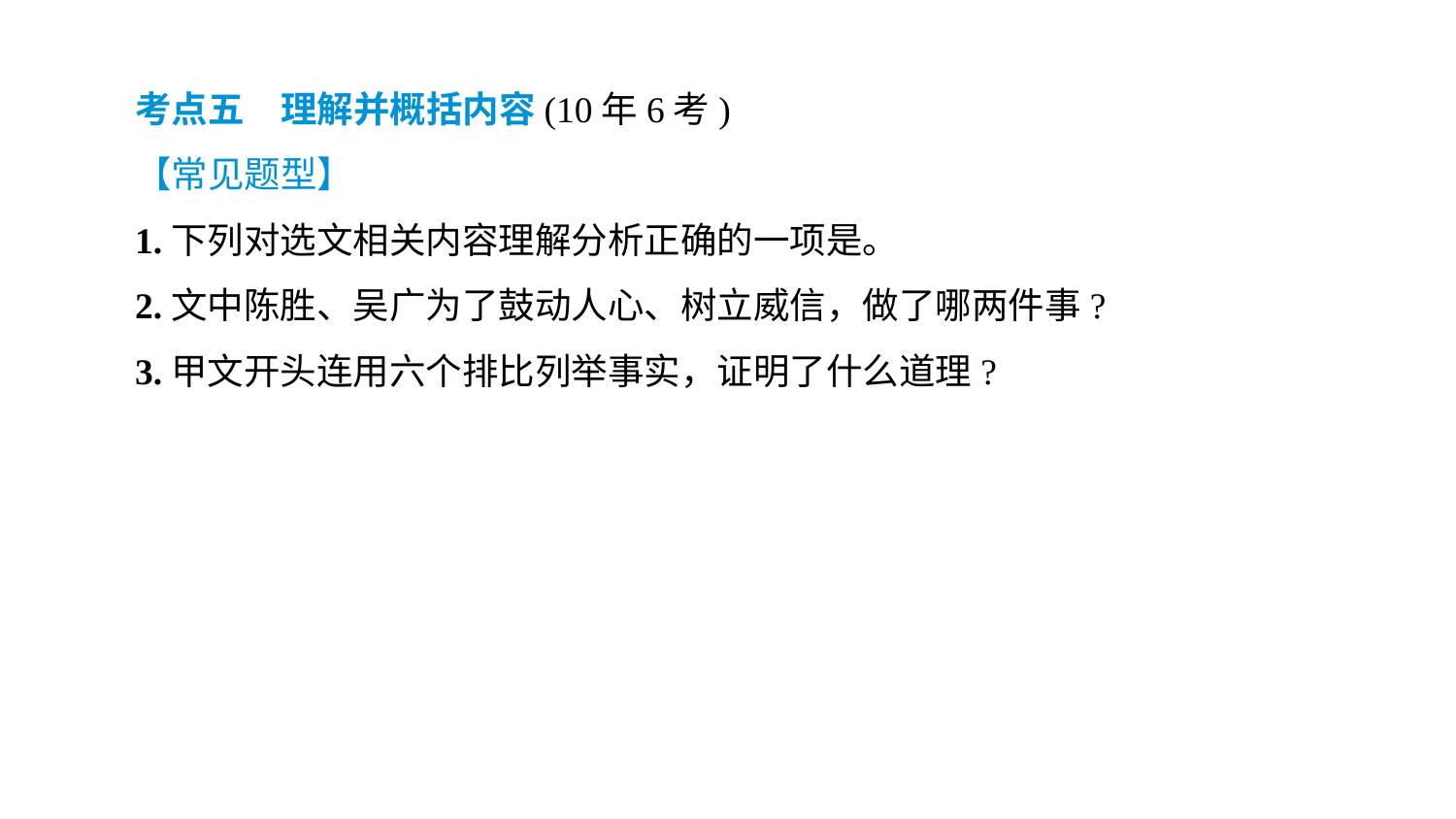

考点五　理解并概括内容(10年6考)
【常见题型】
1.下列对选文相关内容理解分析正确的一项是。
2.文中陈胜、吴广为了鼓动人心、树立威信，做了哪两件事?
3.甲文开头连用六个排比列举事实，证明了什么道理?